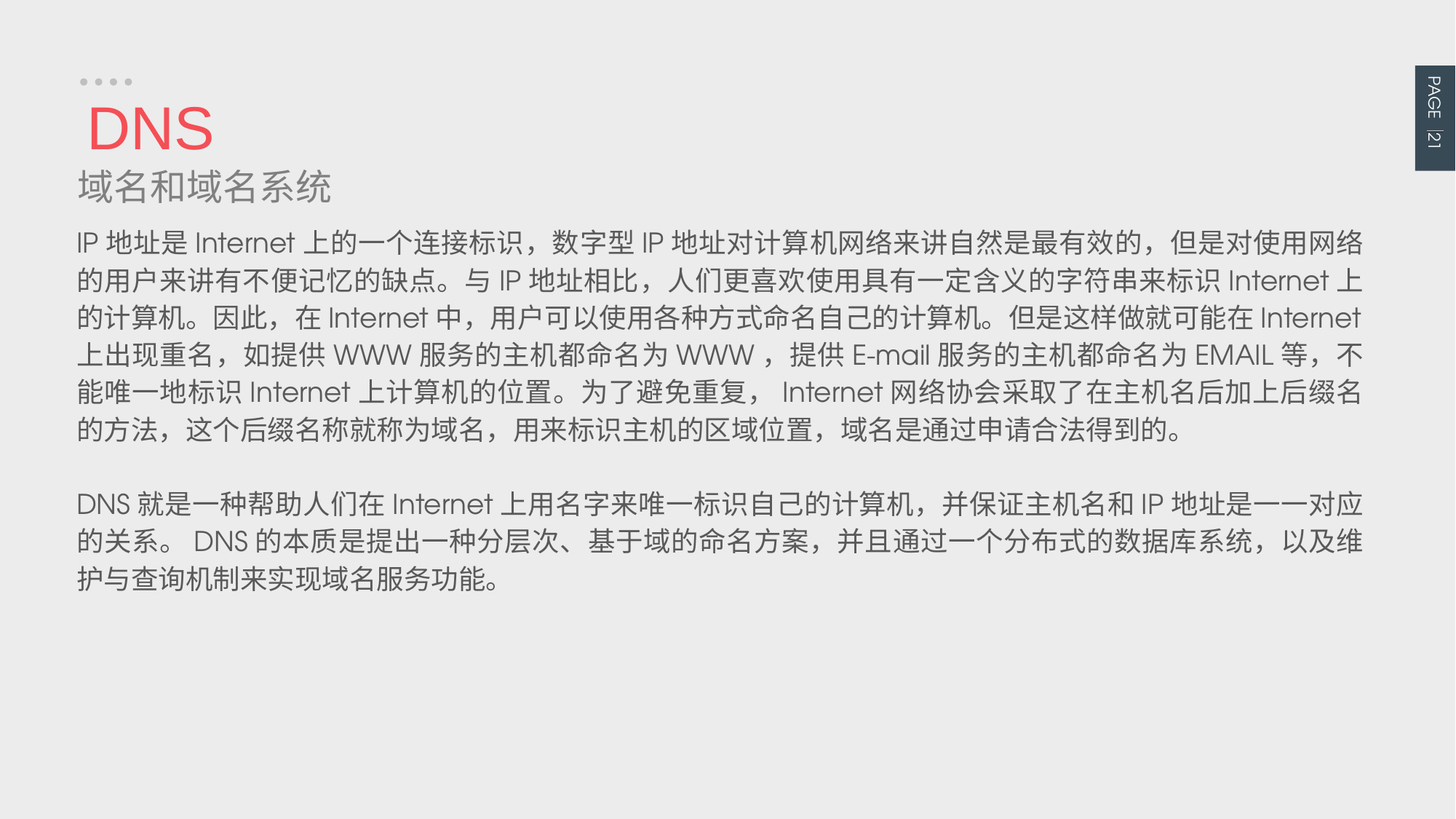

PAGE   21
DNS
域名和域名系统
IP地址是Internet上的一个连接标识，数字型IP地址对计算机网络来讲自然是最有效的，但是对使用网络的用户来讲有不便记忆的缺点。与IP地址相比，人们更喜欢使用具有一定含义的字符串来标识Internet上的计算机。因此，在Internet中，用户可以使用各种方式命名自己的计算机。但是这样做就可能在Internet上出现重名，如提供WWW服务的主机都命名为WWW，提供E-mail服务的主机都命名为EMAIL等，不能唯一地标识Internet上计算机的位置。为了避免重复，Internet网络协会采取了在主机名后加上后缀名的方法，这个后缀名称就称为域名，用来标识主机的区域位置，域名是通过申请合法得到的。

DNS就是一种帮助人们在Internet上用名字来唯一标识自己的计算机，并保证主机名和IP地址是一一对应的关系。DNS的本质是提出一种分层次、基于域的命名方案，并且通过一个分布式的数据库系统，以及维护与查询机制来实现域名服务功能。